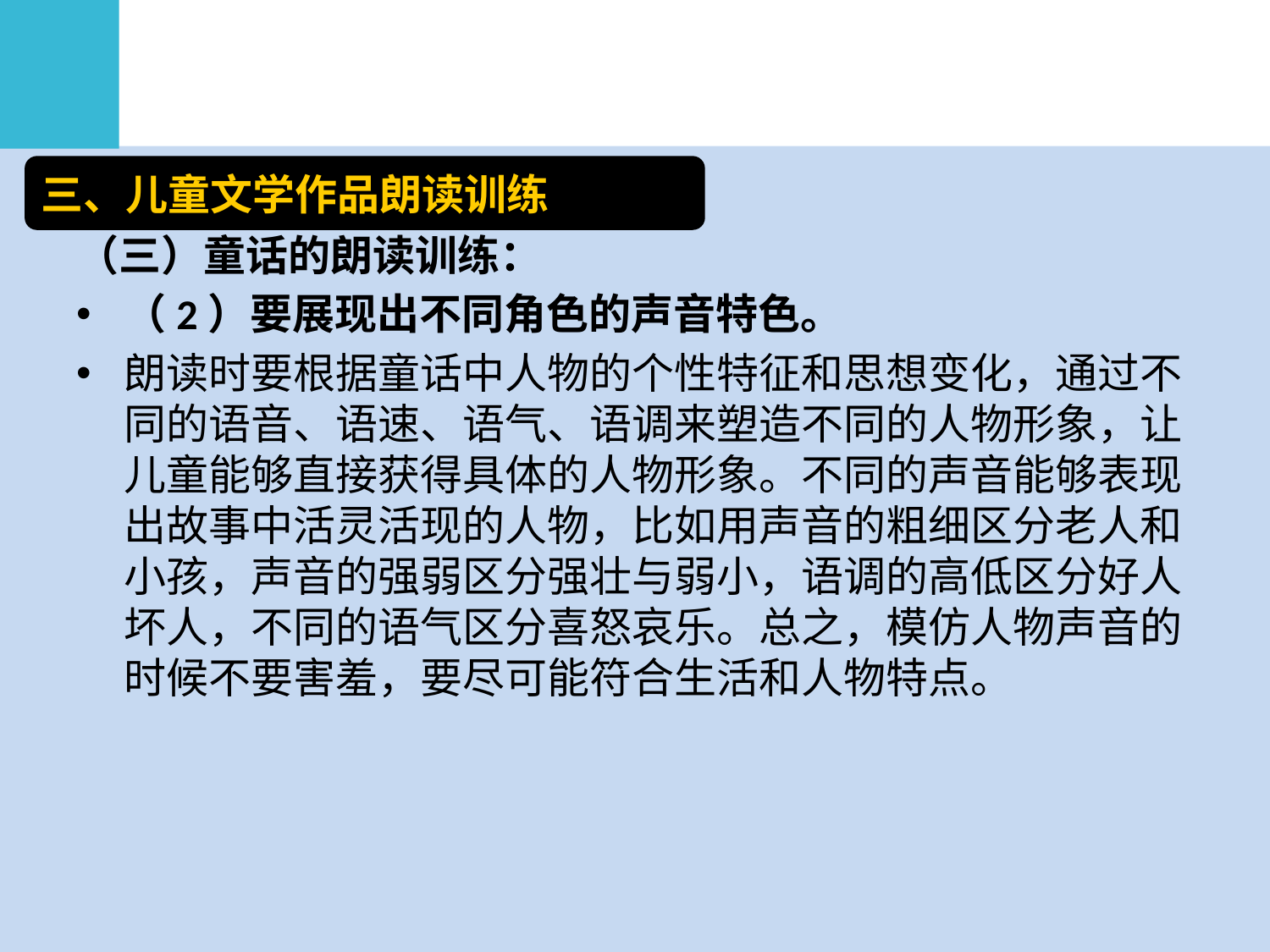

#

三、儿童文学作品朗读训练

（三）童话的朗读训练：
（2）要展现出不同角色的声音特色。
朗读时要根据童话中人物的个性特征和思想变化，通过不同的语音、语速、语气、语调来塑造不同的人物形象，让儿童能够直接获得具体的人物形象。不同的声音能够表现出故事中活灵活现的人物，比如用声音的粗细区分老人和小孩，声音的强弱区分强壮与弱小，语调的高低区分好人坏人，不同的语气区分喜怒哀乐。总之，模仿人物声音的时候不要害羞，要尽可能符合生活和人物特点。